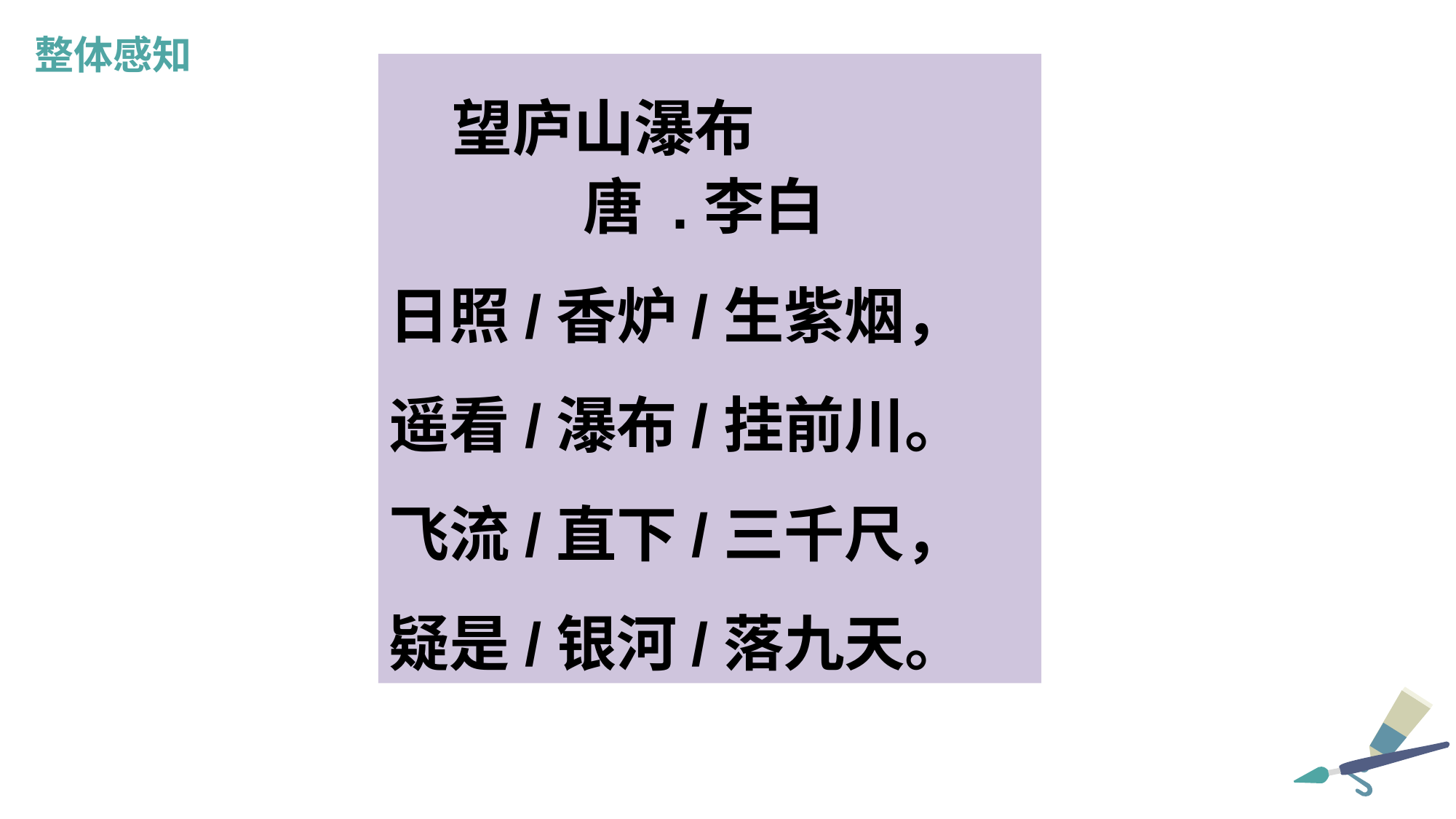

整体感知
  望庐山瀑布
             唐 .李白
日照/香炉/生紫烟，
遥看/瀑布/挂前川。
飞流/直下/三千尺，
疑是/银河/落九天。